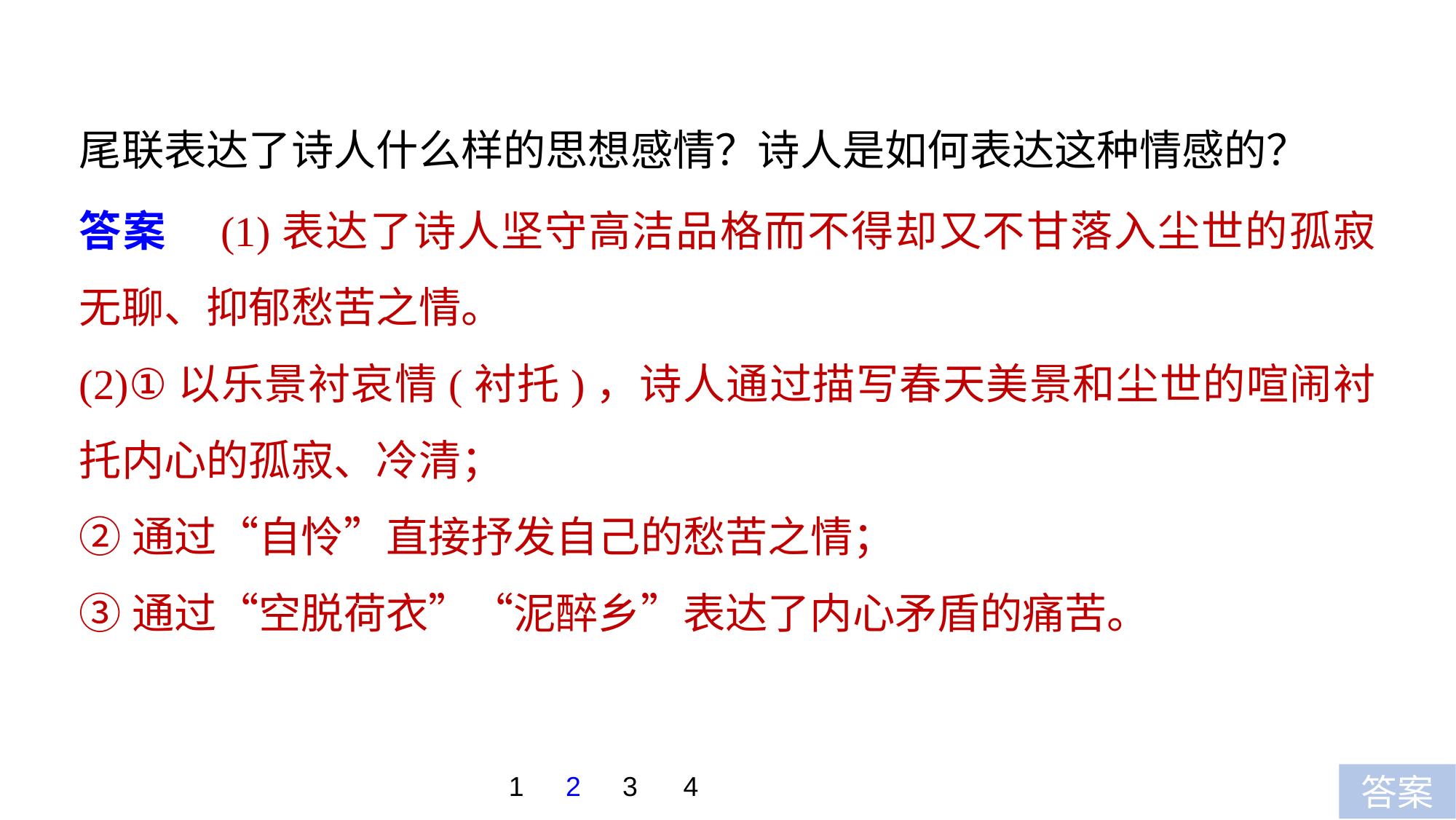

尾联表达了诗人什么样的思想感情？诗人是如何表达这种情感的？
答案　(1)表达了诗人坚守高洁品格而不得却又不甘落入尘世的孤寂无聊、抑郁愁苦之情。
(2)①以乐景衬哀情(衬托)，诗人通过描写春天美景和尘世的喧闹衬托内心的孤寂、冷清；
②通过“自怜”直接抒发自己的愁苦之情；
③通过“空脱荷衣”“泥醉乡”表达了内心矛盾的痛苦。
1
2
3
4
答案